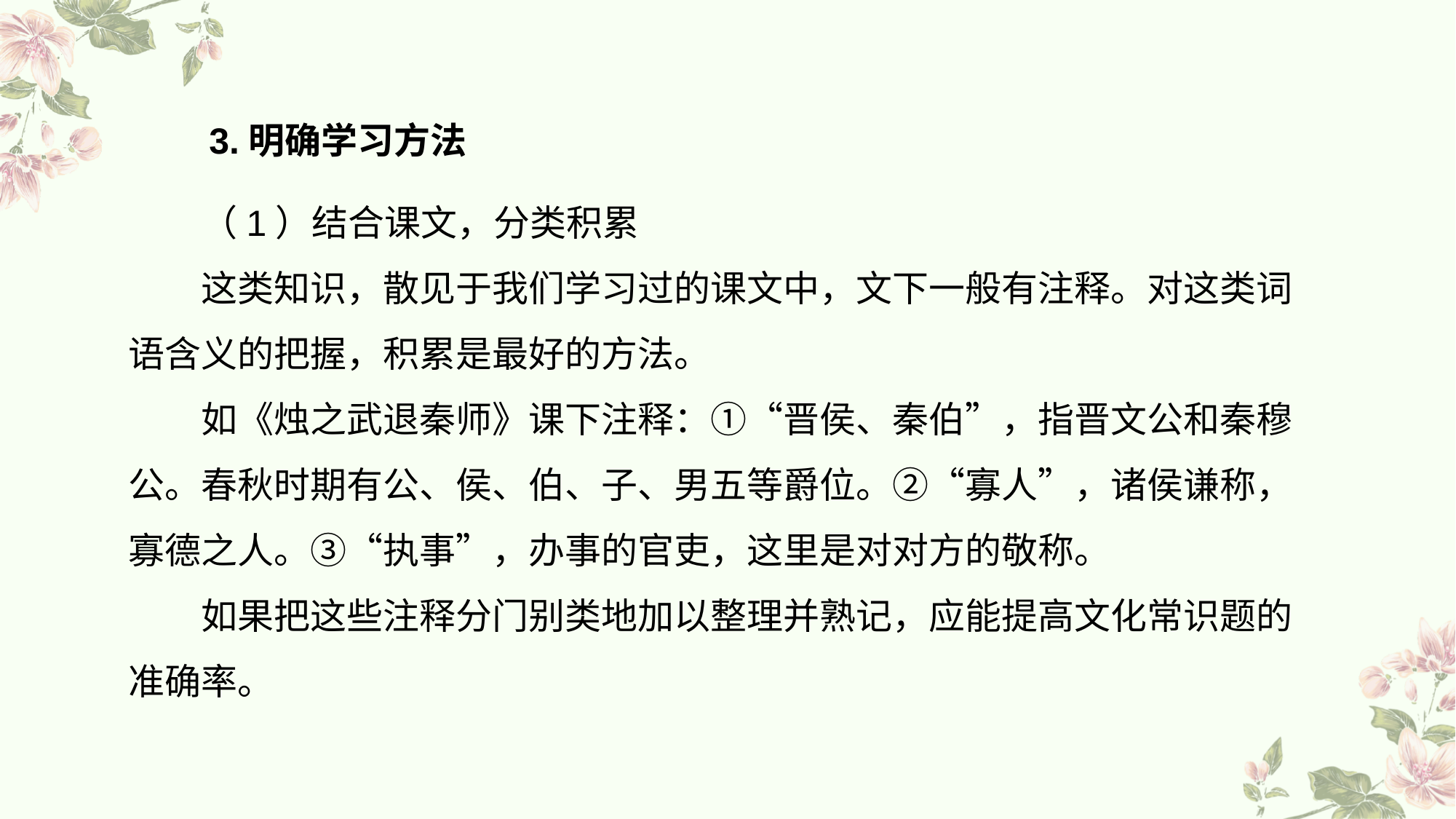

3.明确学习方法
（1）结合课文，分类积累
这类知识，散见于我们学习过的课文中，文下一般有注释。对这类词语含义的把握，积累是最好的方法。
如《烛之武退秦师》课下注释：①“晋侯、秦伯”，指晋文公和秦穆公。春秋时期有公、侯、伯、子、男五等爵位。②“寡人”，诸侯谦称，寡德之人。③“执事”，办事的官吏，这里是对对方的敬称。
如果把这些注释分门别类地加以整理并熟记，应能提高文化常识题的准确率。